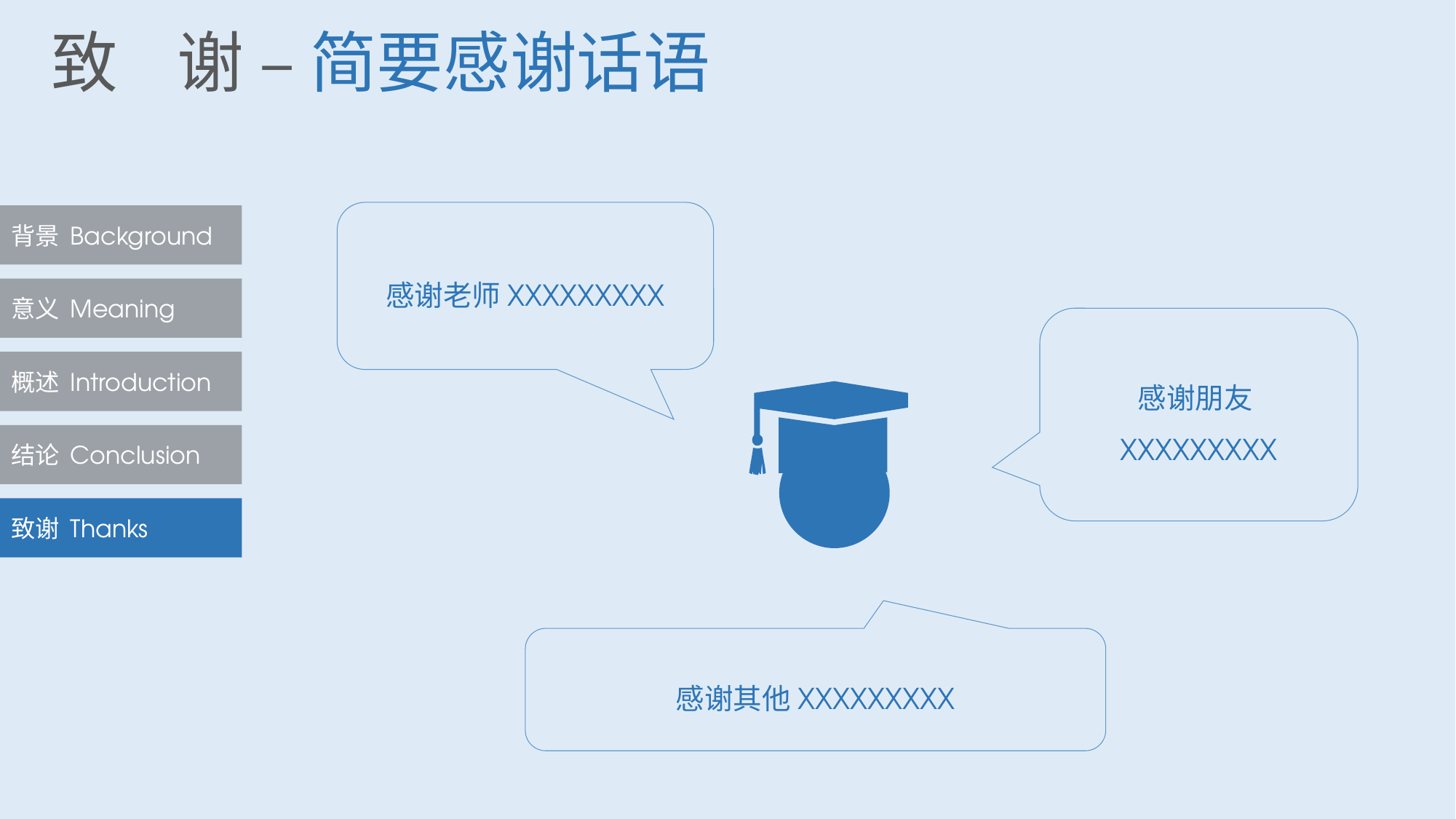

致    谢 – 简要感谢话语
感谢老师XXXXXXXXX
背景 Background
意义 Meaning
感谢朋友XXXXXXXXX
概述 Introduction

结论 Conclusion
致谢 Thanks
感谢其他XXXXXXXXX